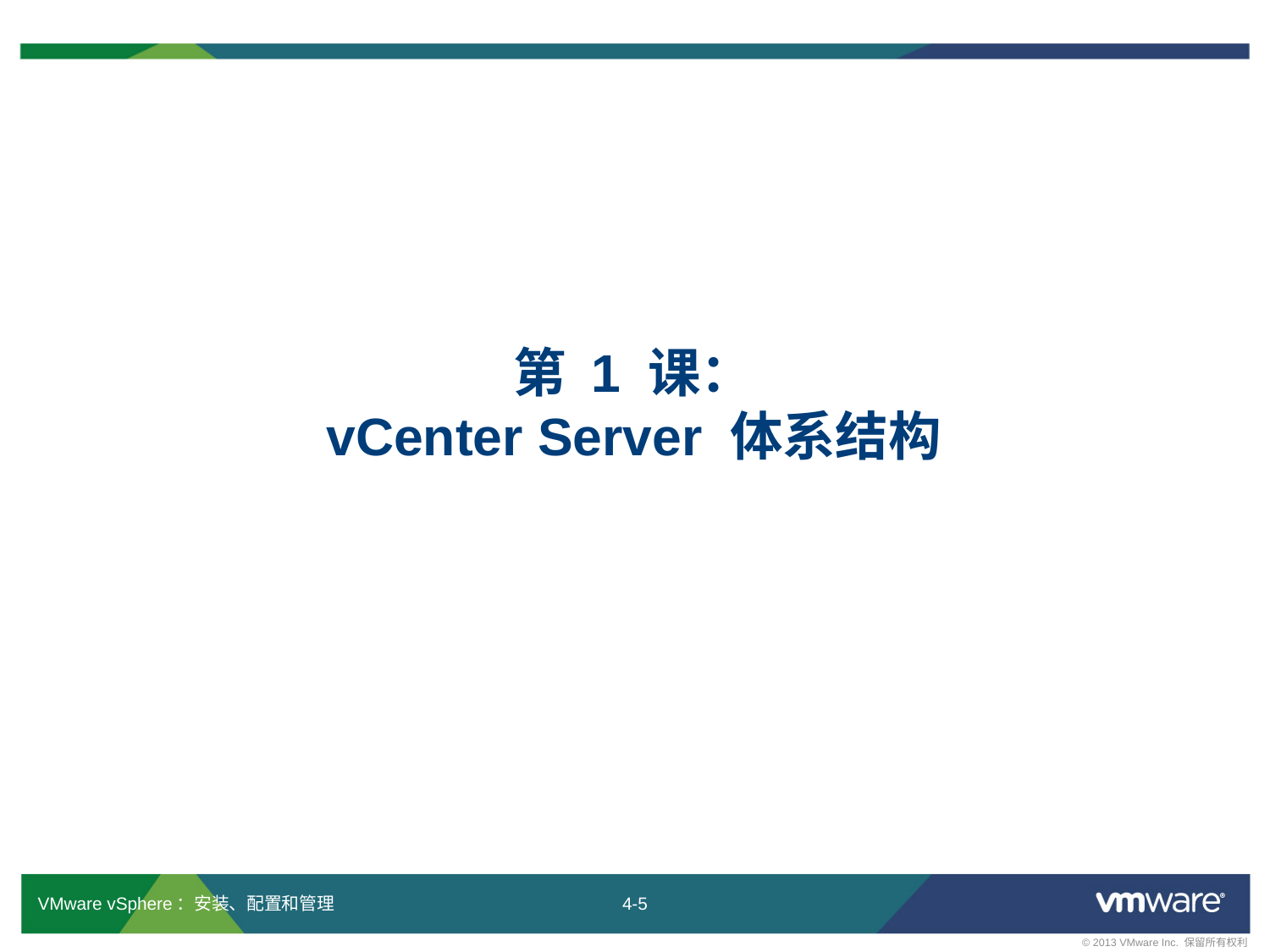

# 第 1 课： vCenter Server 体系结构